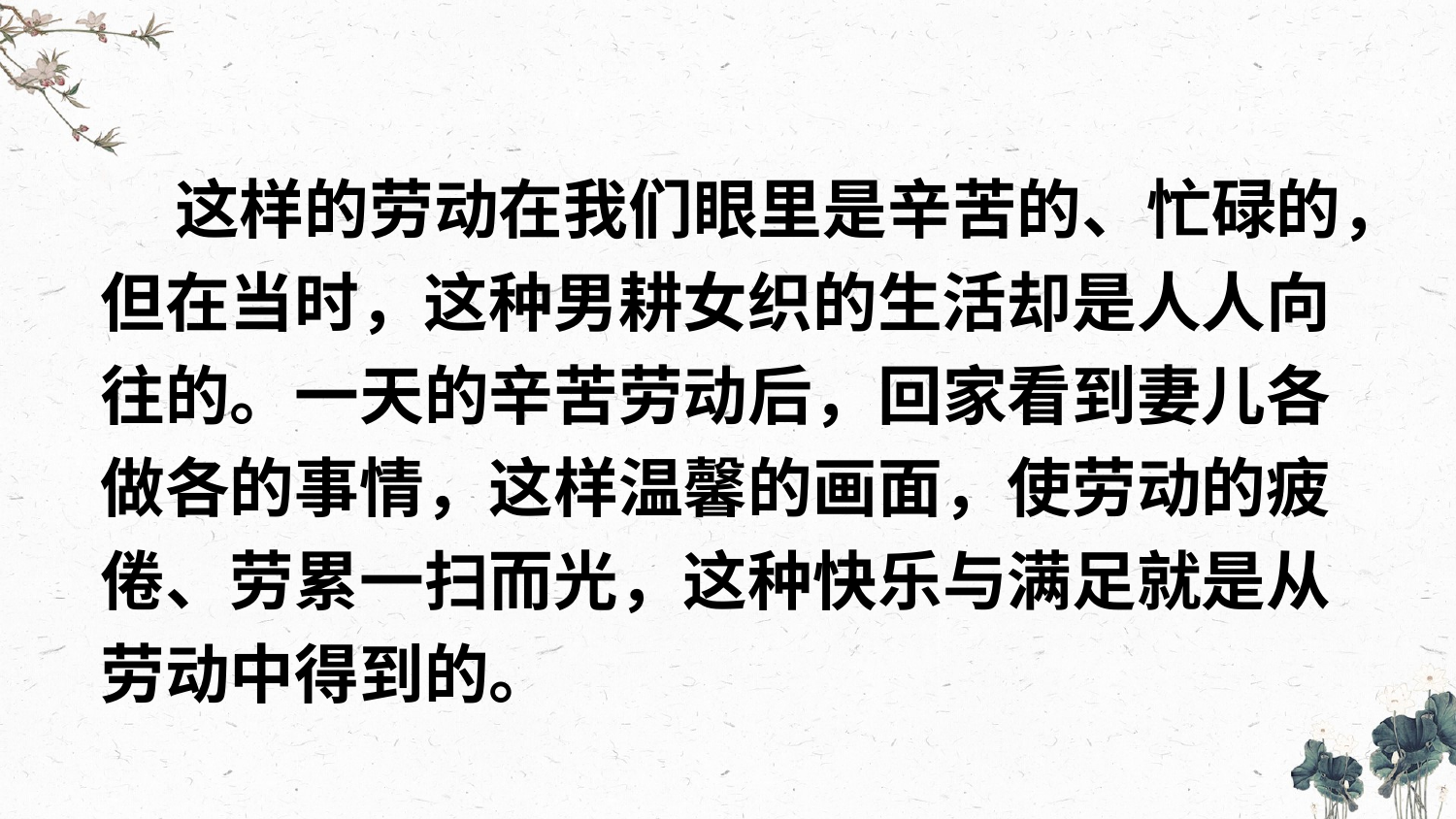

这样的劳动在我们眼里是辛苦的、忙碌的，但在当时，这种男耕女织的生活却是人人向往的。一天的辛苦劳动后，回家看到妻儿各做各的事情，这样温馨的画面，使劳动的疲倦、劳累一扫而光，这种快乐与满足就是从劳动中得到的。